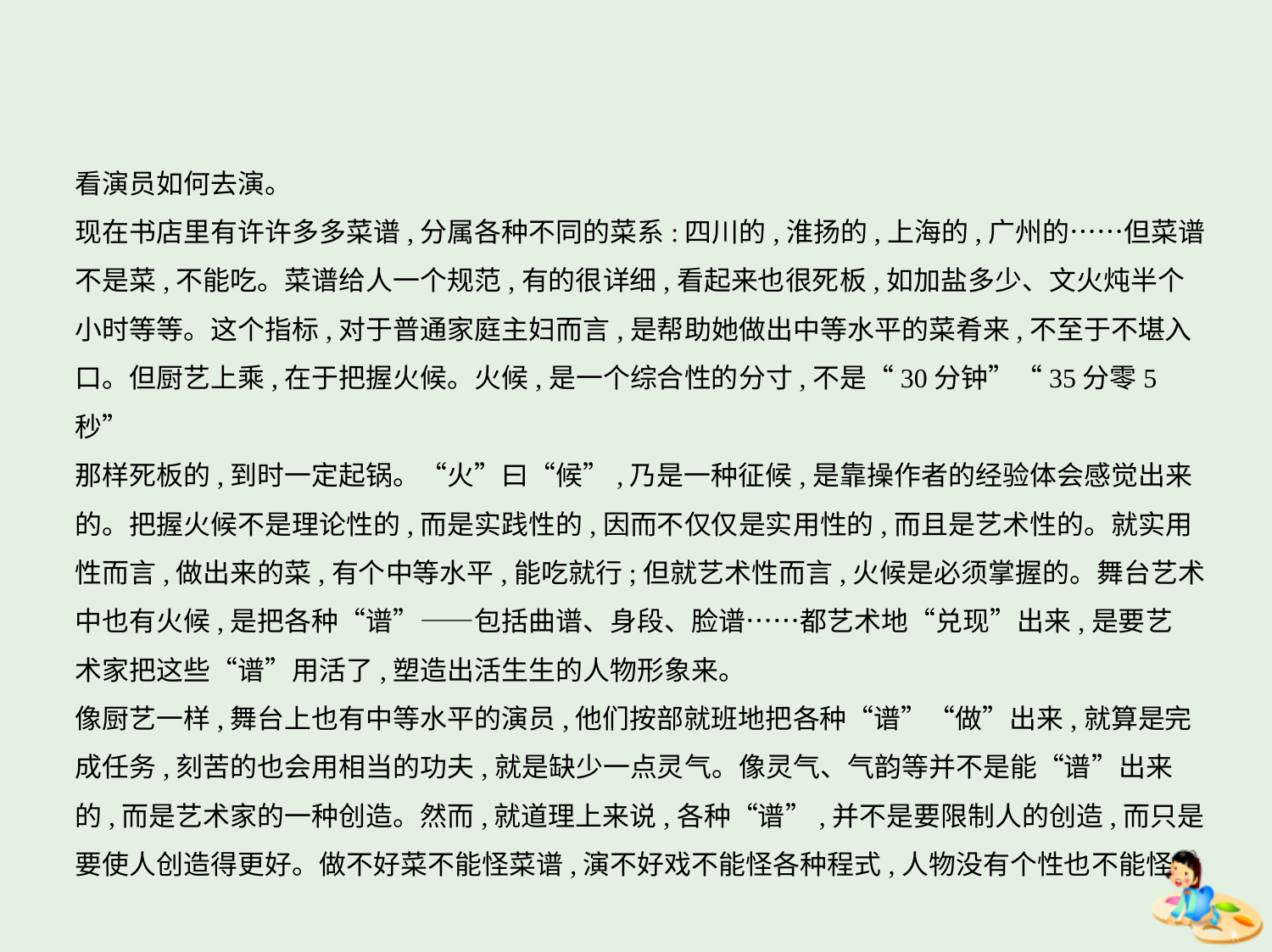

看演员如何去演。
现在书店里有许许多多菜谱,分属各种不同的菜系:四川的,淮扬的,上海的,广州的……但菜谱
不是菜,不能吃。菜谱给人一个规范,有的很详细,看起来也很死板,如加盐多少、文火炖半个
小时等等。这个指标,对于普通家庭主妇而言,是帮助她做出中等水平的菜肴来,不至于不堪入
口。但厨艺上乘,在于把握火候。火候,是一个综合性的分寸,不是“30分钟”“35分零5秒”
那样死板的,到时一定起锅。“火”曰“候”,乃是一种征候,是靠操作者的经验体会感觉出来
的。把握火候不是理论性的,而是实践性的,因而不仅仅是实用性的,而且是艺术性的。就实用
性而言,做出来的菜,有个中等水平,能吃就行;但就艺术性而言,火候是必须掌握的。舞台艺术
中也有火候,是把各种“谱”——包括曲谱、身段、脸谱……都艺术地“兑现”出来,是要艺
术家把这些“谱”用活了,塑造出活生生的人物形象来。
像厨艺一样,舞台上也有中等水平的演员,他们按部就班地把各种“谱”“做”出来,就算是完
成任务,刻苦的也会用相当的功夫,就是缺少一点灵气。像灵气、气韵等并不是能“谱”出来
的,而是艺术家的一种创造。然而,就道理上来说,各种“谱”,并不是要限制人的创造,而只是
要使人创造得更好。做不好菜不能怪菜谱,演不好戏不能怪各种程式,人物没有个性也不能怪